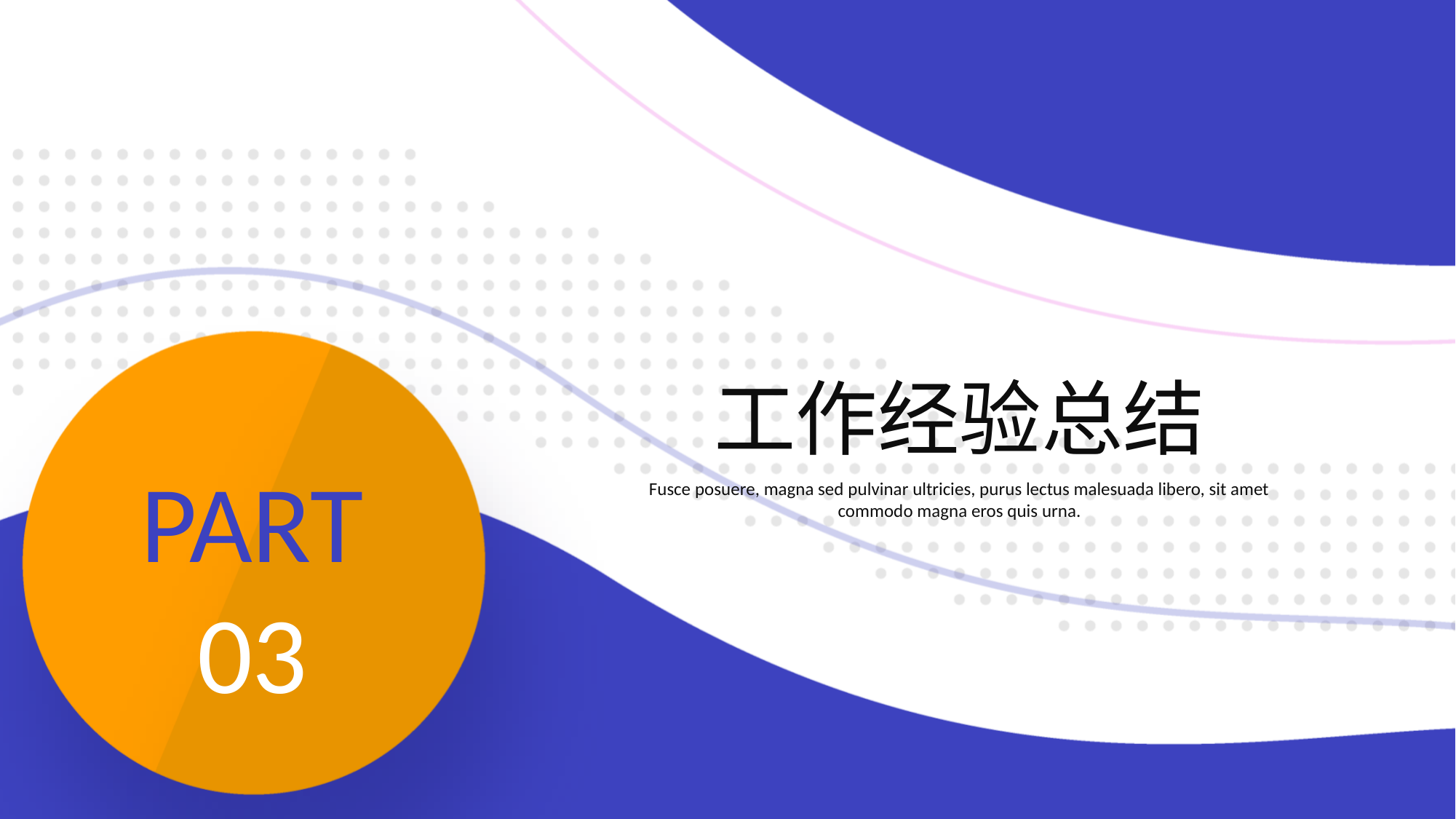

工作经验总结
Fusce posuere, magna sed pulvinar ultricies, purus lectus malesuada libero, sit amet commodo magna eros quis urna.
PART 03